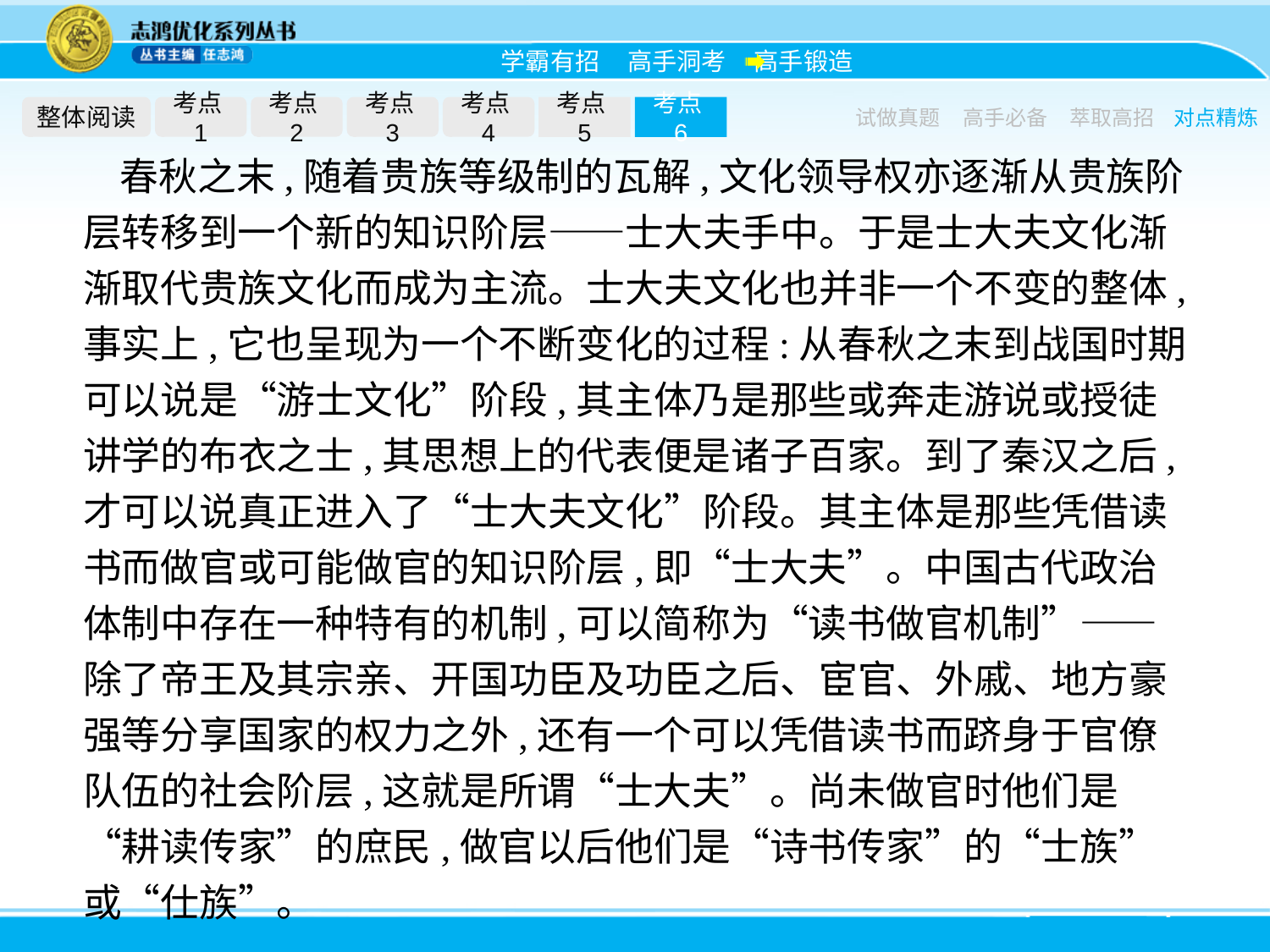

整体阅读
考点1
考点2
考点3
考点4
考点5
考点6
试做真题
高手必备
萃取高招
对点精炼
春秋之末,随着贵族等级制的瓦解,文化领导权亦逐渐从贵族阶层转移到一个新的知识阶层——士大夫手中。于是士大夫文化渐渐取代贵族文化而成为主流。士大夫文化也并非一个不变的整体,事实上,它也呈现为一个不断变化的过程:从春秋之末到战国时期可以说是“游士文化”阶段,其主体乃是那些或奔走游说或授徒讲学的布衣之士,其思想上的代表便是诸子百家。到了秦汉之后,才可以说真正进入了“士大夫文化”阶段。其主体是那些凭借读书而做官或可能做官的知识阶层,即“士大夫”。中国古代政治体制中存在一种特有的机制,可以简称为“读书做官机制”——除了帝王及其宗亲、开国功臣及功臣之后、宦官、外戚、地方豪强等分享国家的权力之外,还有一个可以凭借读书而跻身于官僚队伍的社会阶层,这就是所谓“士大夫”。尚未做官时他们是“耕读传家”的庶民,做官以后他们是“诗书传家”的“士族”或“仕族”。